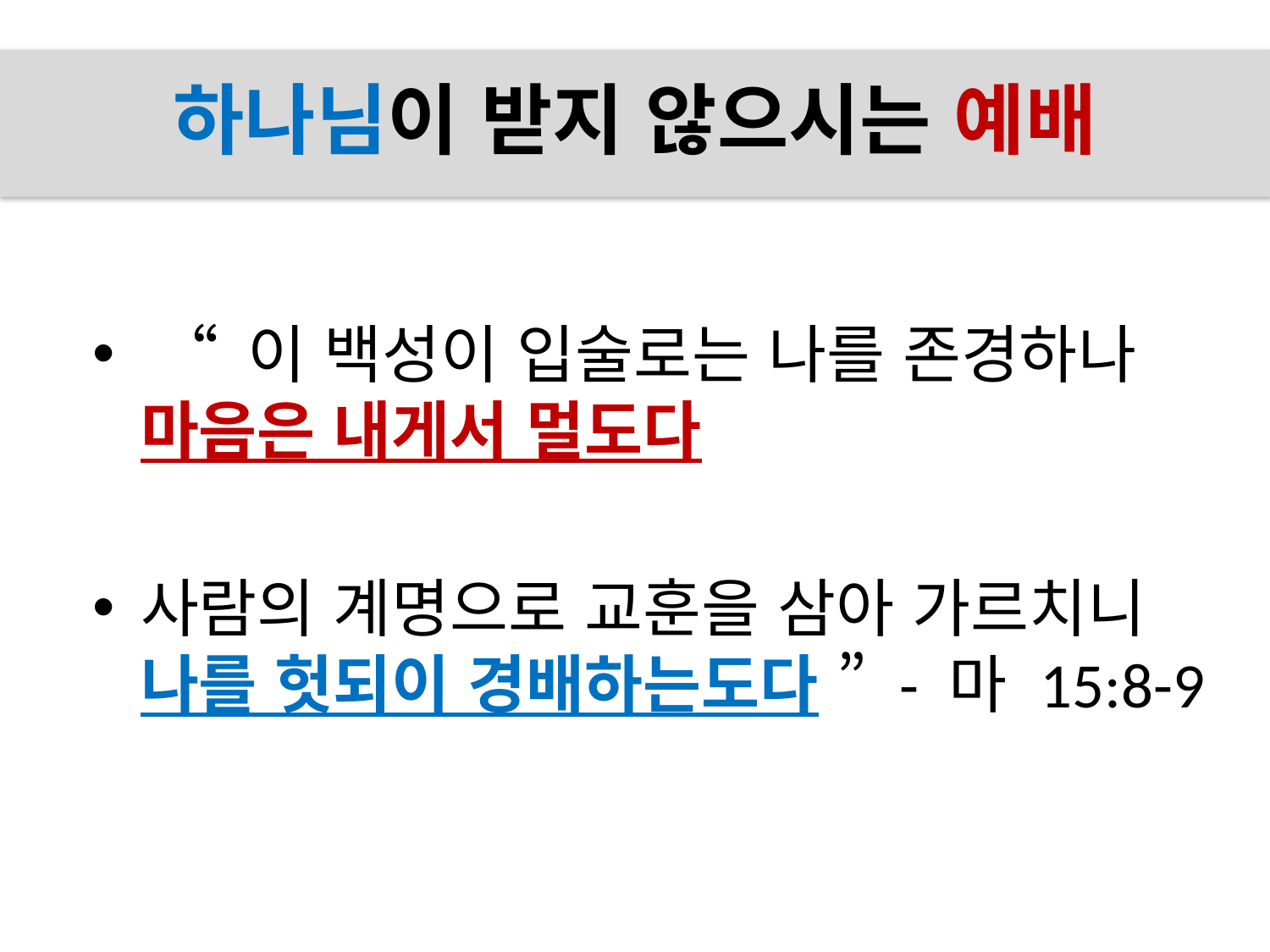

# 하나님이 받지 않으시는 예배

 “ 이 백성이 입술로는 나를 존경하나
마음은 내게서 멀도다

사람의 계명으로 교훈을 삼아 가르치니
나를 헛되이 경배하는도다 ” - 마 15:8-9